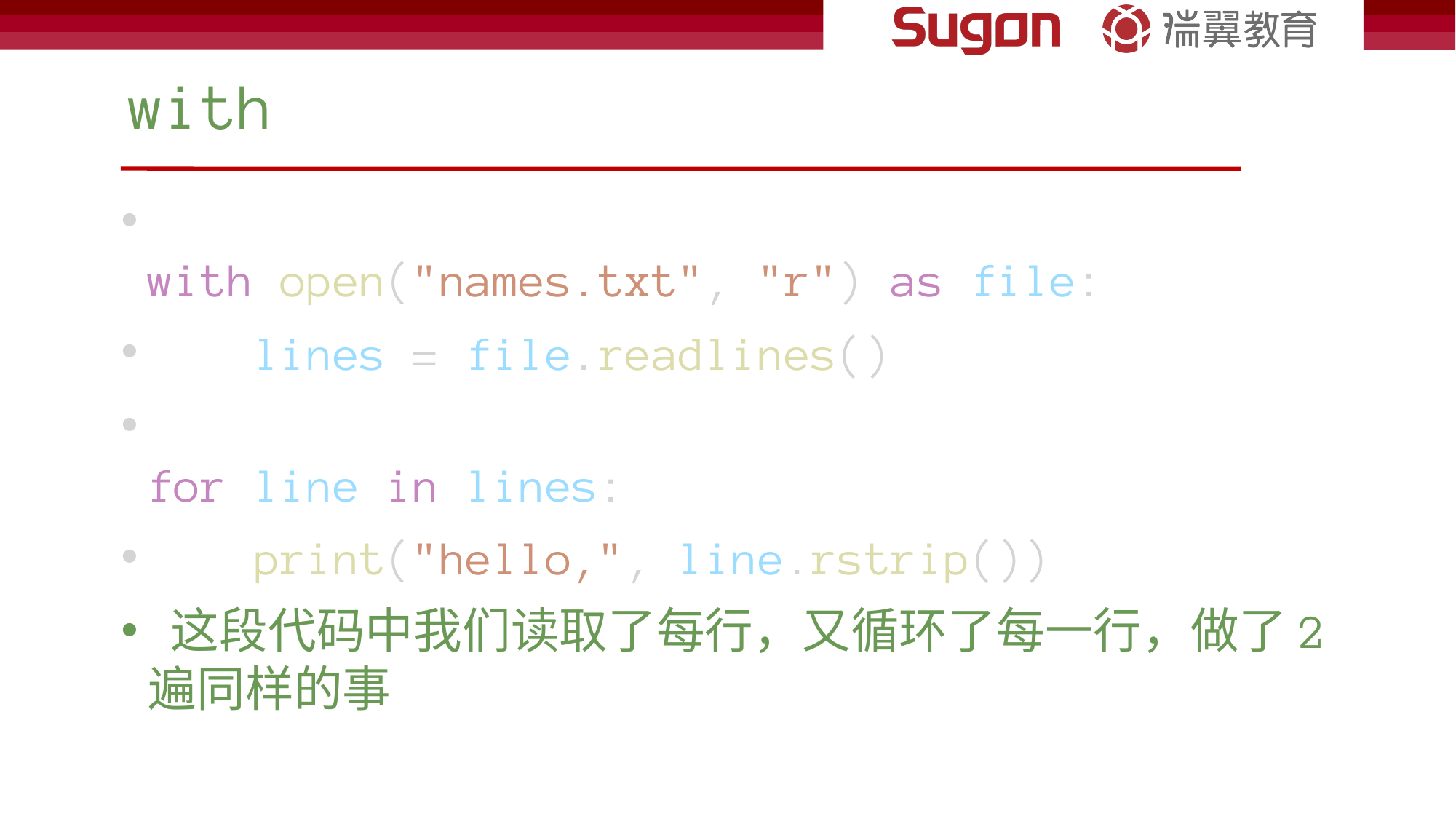

# with
with open("names.txt", "r") as file:
    lines = file.readlines()
for line in lines:
    print("hello,", line.rstrip())
 这段代码中我们读取了每行，又循环了每一行，做了2遍同样的事